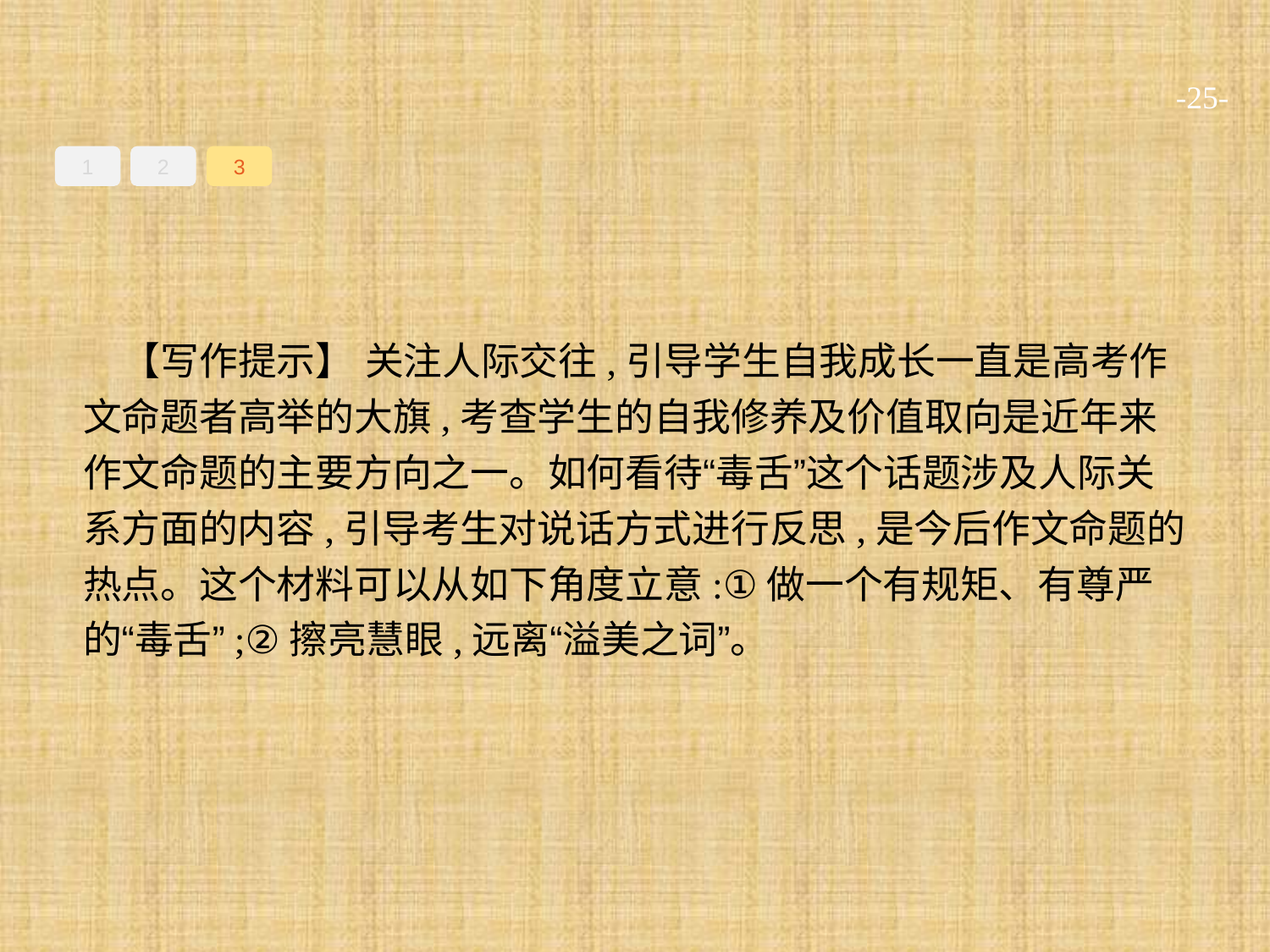

-25-
1
2
3
【写作提示】 关注人际交往,引导学生自我成长一直是高考作文命题者高举的大旗,考查学生的自我修养及价值取向是近年来作文命题的主要方向之一。如何看待“毒舌”这个话题涉及人际关系方面的内容,引导考生对说话方式进行反思,是今后作文命题的热点。这个材料可以从如下角度立意:①做一个有规矩、有尊严的“毒舌”;②擦亮慧眼,远离“溢美之词”。